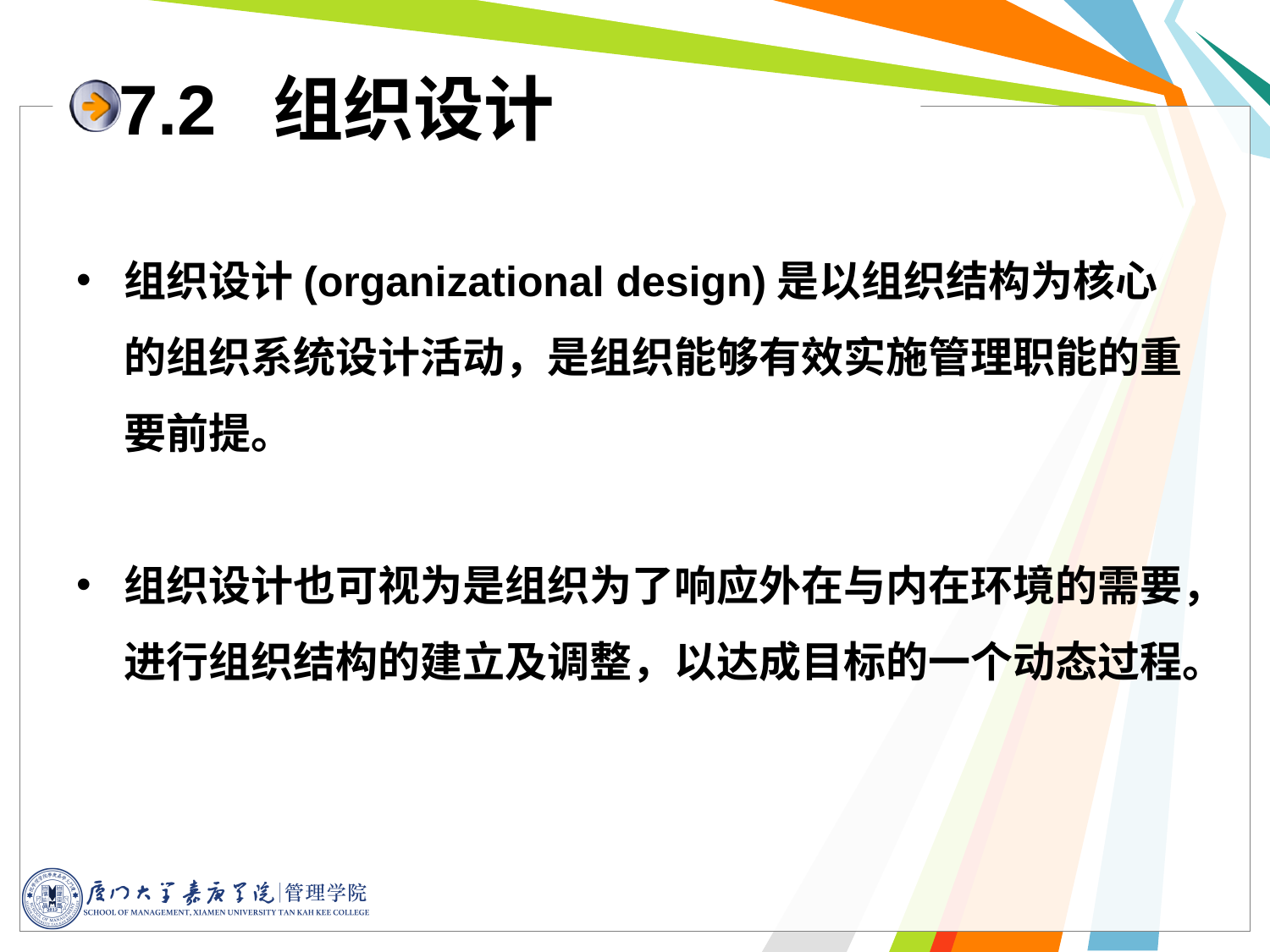

# 7.2  组织设计
组织设计(organizational design)是以组织结构为核心的组织系统设计活动，是组织能够有效实施管理职能的重要前提。

组织设计也可视为是组织为了响应外在与内在环境的需要，进行组织结构的建立及调整，以达成目标的一个动态过程。